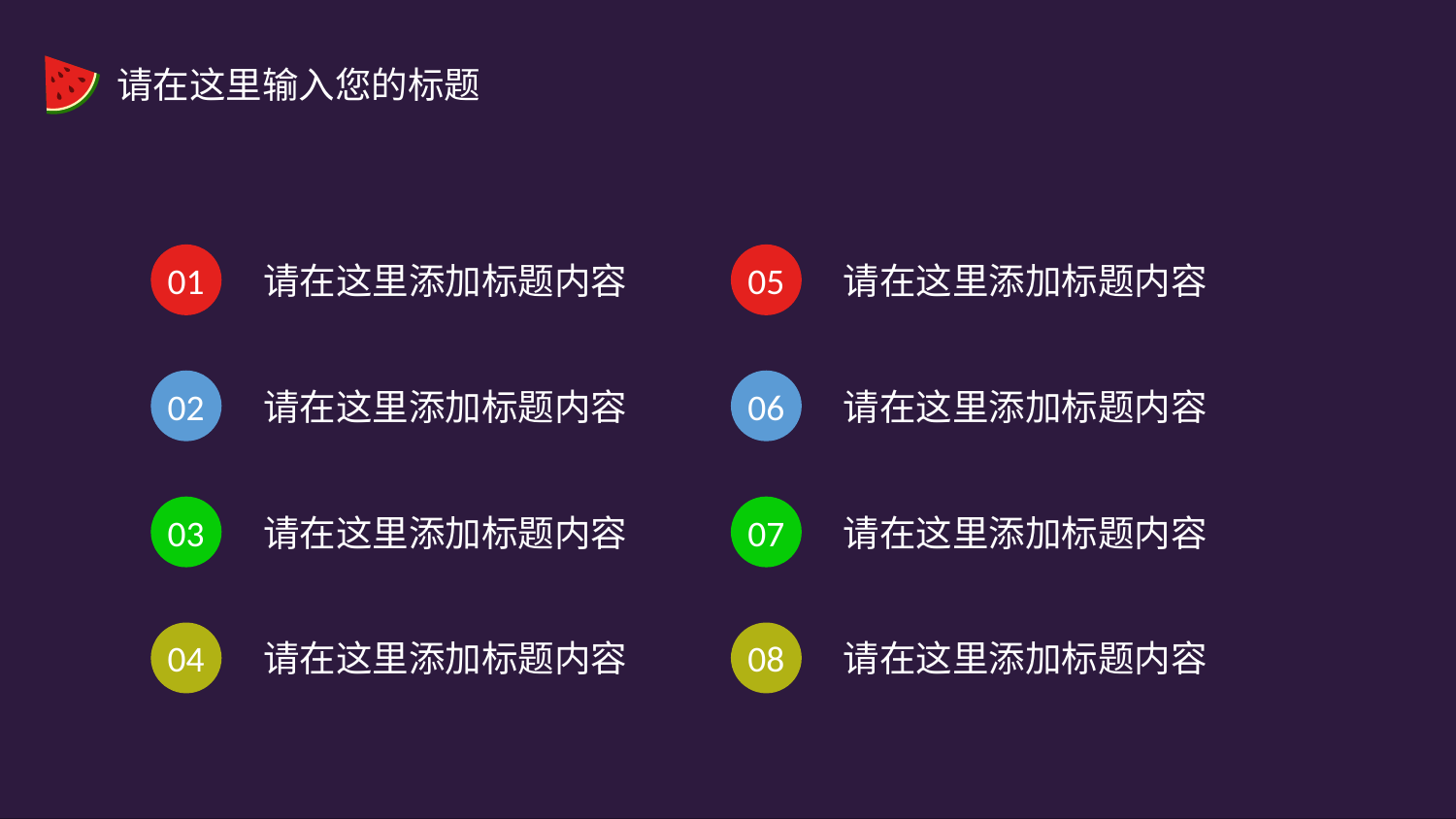

# 请在这里输入您的标题
请在这里添加标题内容
请在这里添加标题内容
01
05
请在这里添加标题内容
请在这里添加标题内容
02
06
请在这里添加标题内容
请在这里添加标题内容
03
07
请在这里添加标题内容
请在这里添加标题内容
04
08